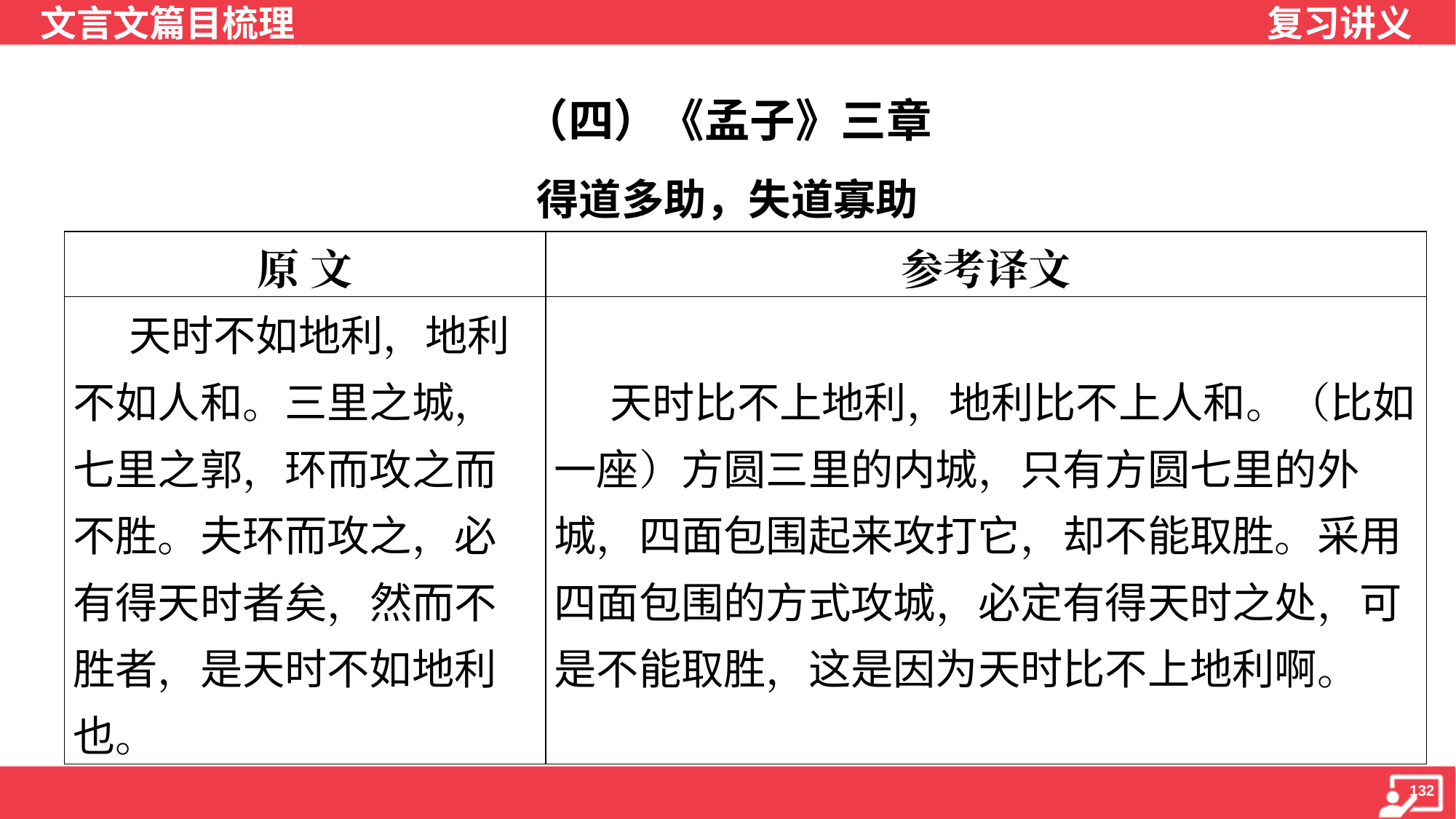

（四）《孟子》三章
得道多助，失道寡助
| 原 文 | 参考译文 |
| --- | --- |
| 天时不如地利，地利不如人和。三里之城，七里之郭，环而攻之而不胜。夫环而攻之，必有得天时者矣，然而不胜者，是天时不如地利也。 | 天时比不上地利，地利比不上人和。（比如一座）方圆三里的内城，只有方圆七里的外城，四面包围起来攻打它，却不能取胜。采用四面包围的方式攻城，必定有得天时之处，可是不能取胜，这是因为天时比不上地利啊。 |